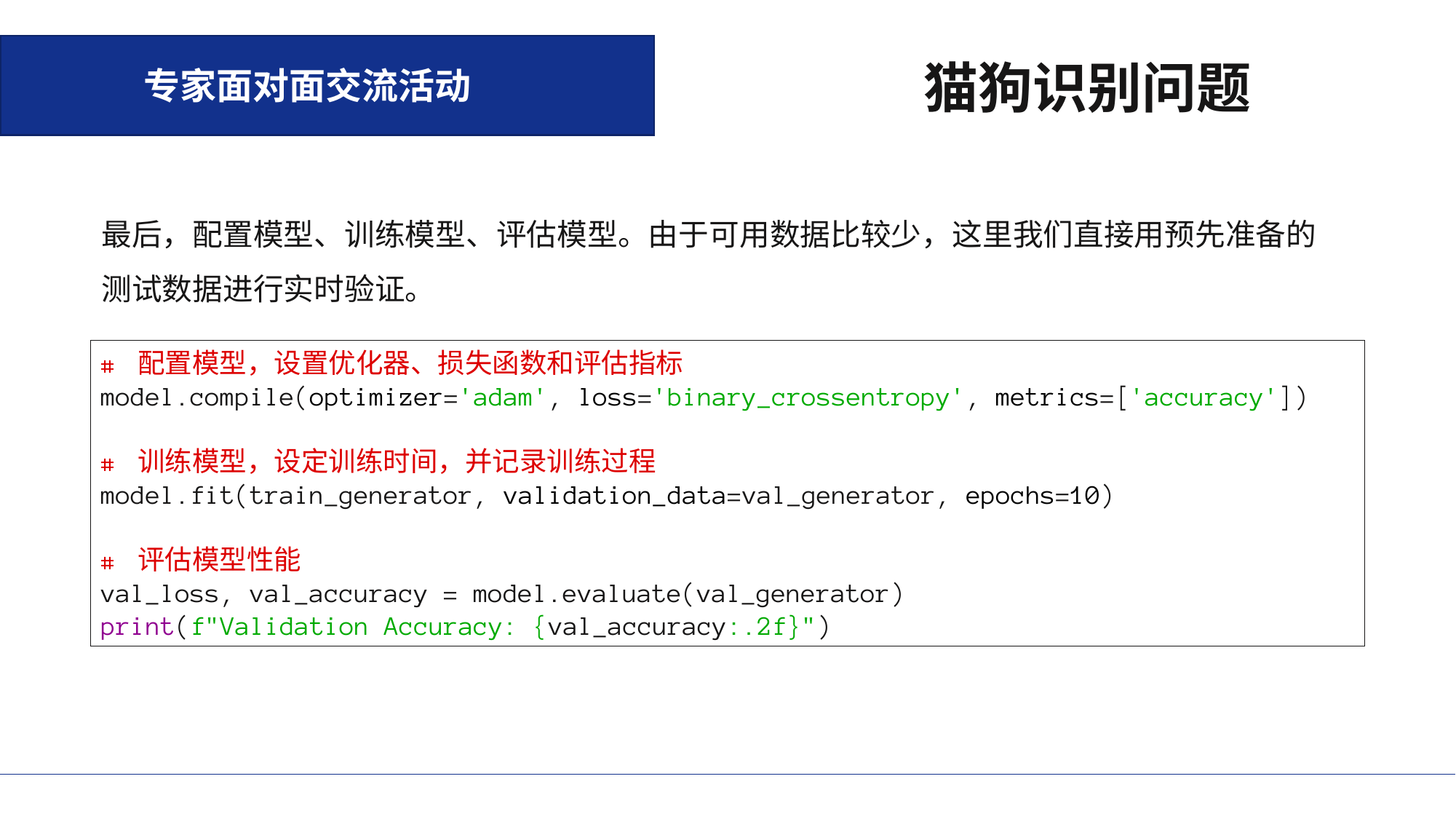

专家面对面交流活动
猫狗识别问题

最后，配置模型、训练模型、评估模型。由于可用数据比较少，这里我们直接用预先准备的测试数据进行实时验证。
# 配置模型，设置优化器、损失函数和评估指标 model.compile(optimizer='adam', loss='binary_crossentropy', metrics=['accuracy']) # 训练模型，设定训练时间，并记录训练过程 model.fit(train_generator, validation_data=val_generator, epochs=10) # 评估模型性能 val_loss, val_accuracy = model.evaluate(val_generator) print(f"Validation Accuracy: {val_accuracy:.2f}")